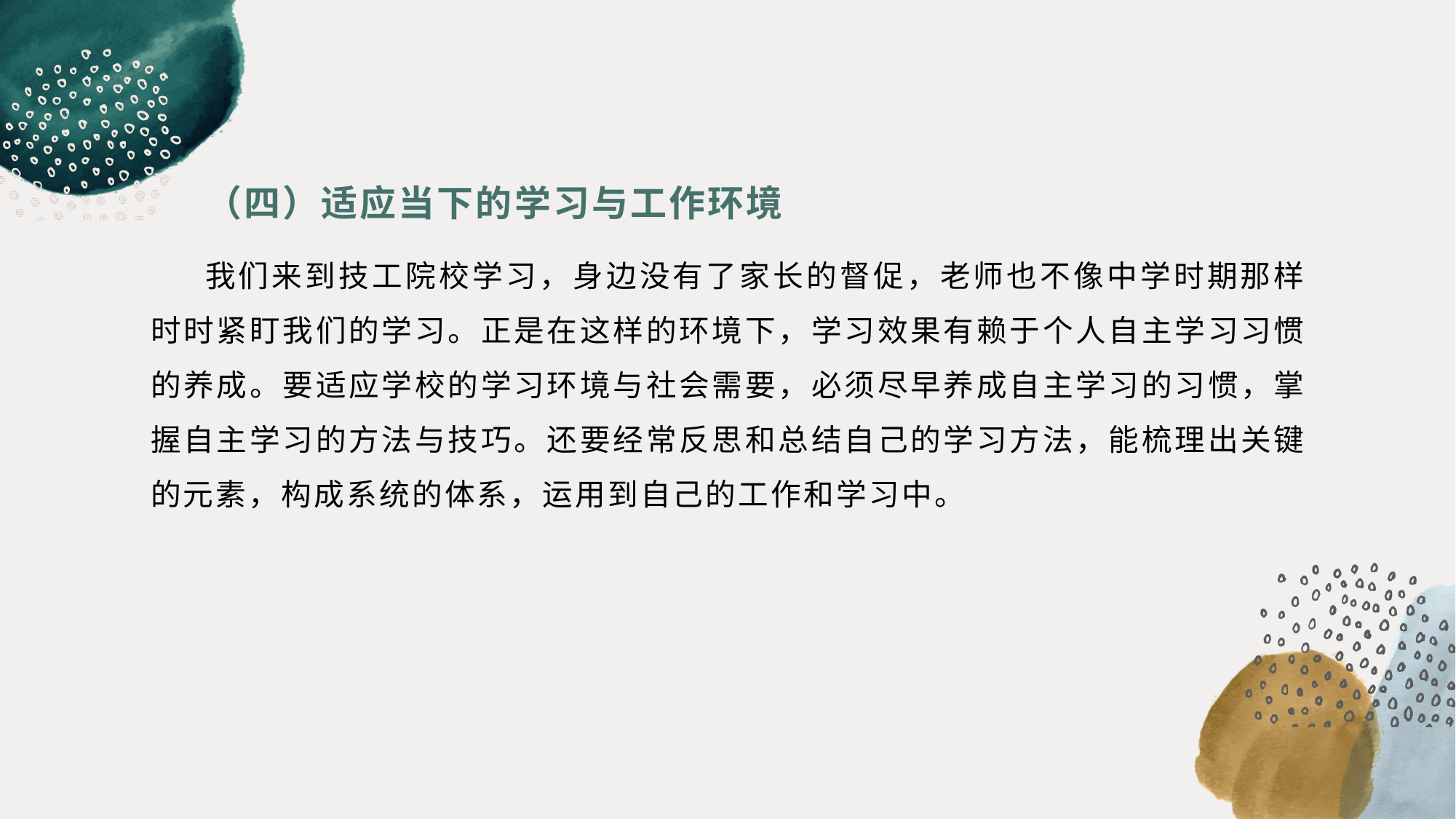

（四）适应当下的学习与工作环境
我们来到技工院校学习，身边没有了家长的督促，老师也不像中学时期那样时时紧盯我们的学习。正是在这样的环境下，学习效果有赖于个人自主学习习惯的养成。要适应学校的学习环境与社会需要，必须尽早养成自主学习的习惯，掌握自主学习的方法与技巧。还要经常反思和总结自己的学习方法，能梳理出关键的元素，构成系统的体系，运用到自己的工作和学习中。